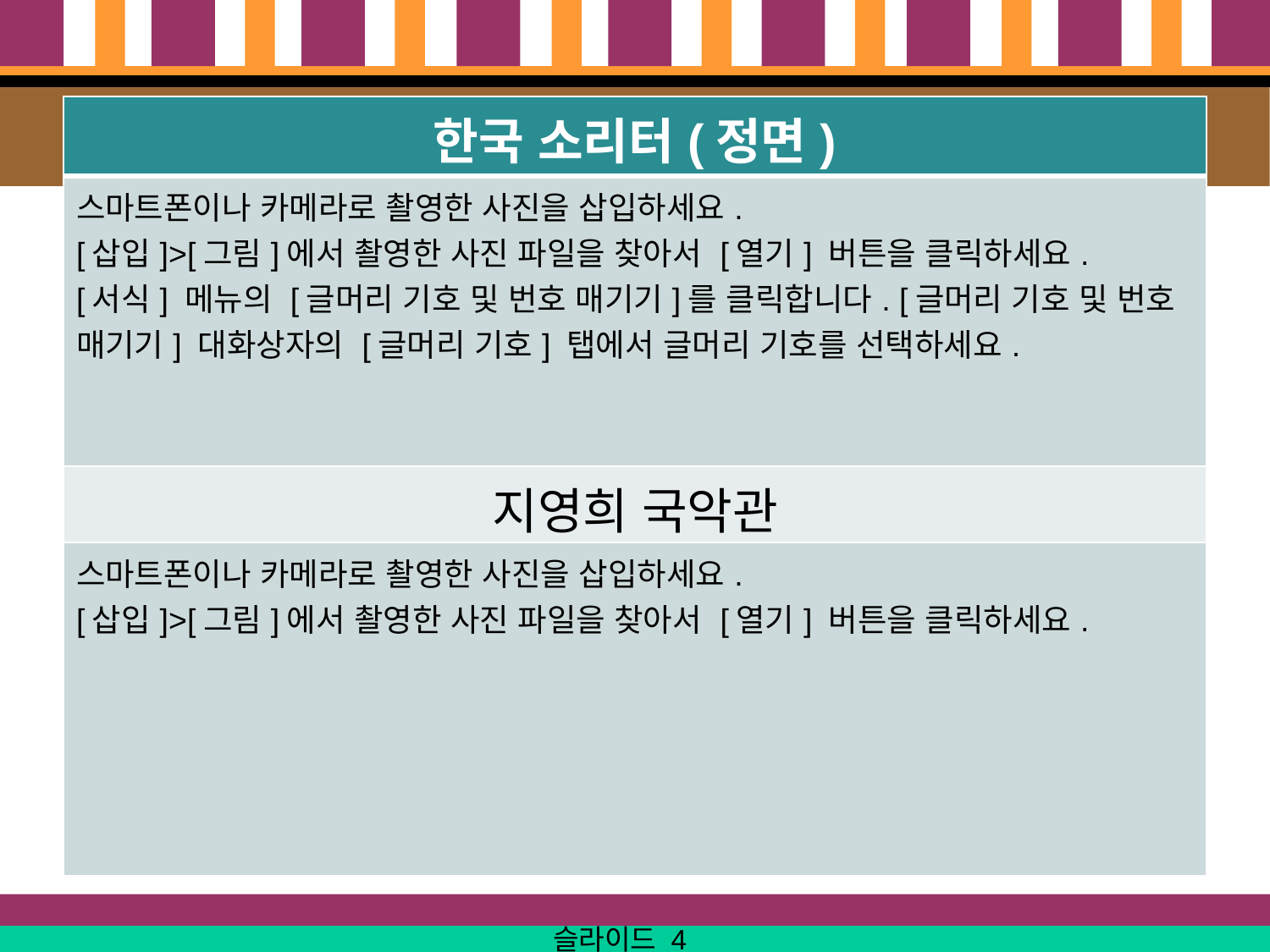

| 한국 소리터(정면) |
| --- |
| 스마트폰이나 카메라로 촬영한 사진을 삽입하세요. [삽입]>[그림]에서 촬영한 사진 파일을 찾아서 [열기] 버튼을 클릭하세요. [서식] 메뉴의 [글머리 기호 및 번호 매기기]를 클릭합니다. [글머리 기호 및 번호 매기기] 대화상자의 [글머리 기호] 탭에서 글머리 기호를 선택하세요. |
| 지영희 국악관 |
| 스마트폰이나 카메라로 촬영한 사진을 삽입하세요. [삽입]>[그림]에서 촬영한 사진 파일을 찾아서 [열기] 버튼을 클릭하세요. |
슬라이드 4